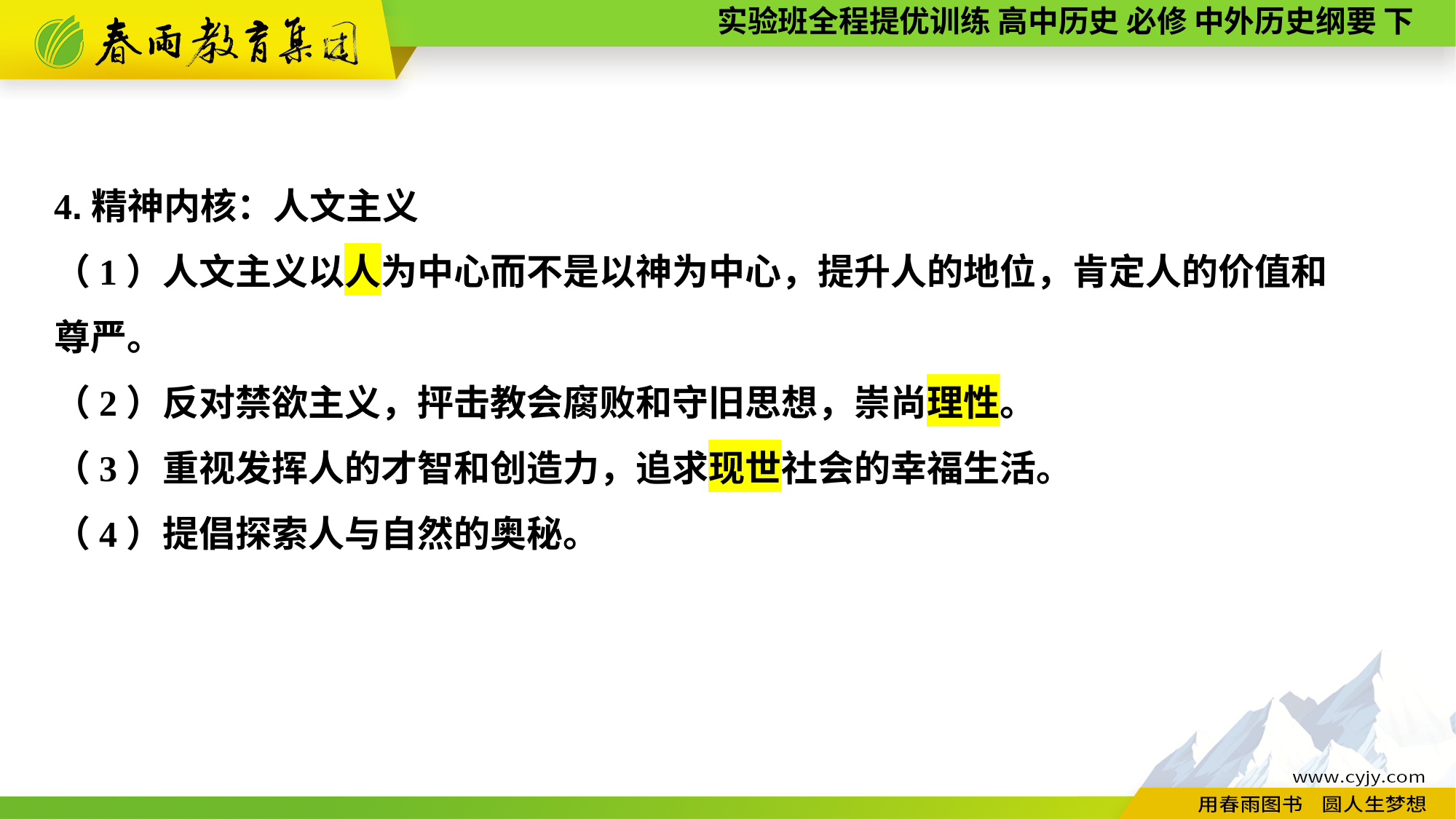

4.精神内核：人文主义
（1）人文主义以人为中心而不是以神为中心，提升人的地位，肯定人的价值和
尊严。
（2）反对禁欲主义，抨击教会腐败和守旧思想，崇尚理性。
（3）重视发挥人的才智和创造力，追求现世社会的幸福生活。
（4）提倡探索人与自然的奥秘。